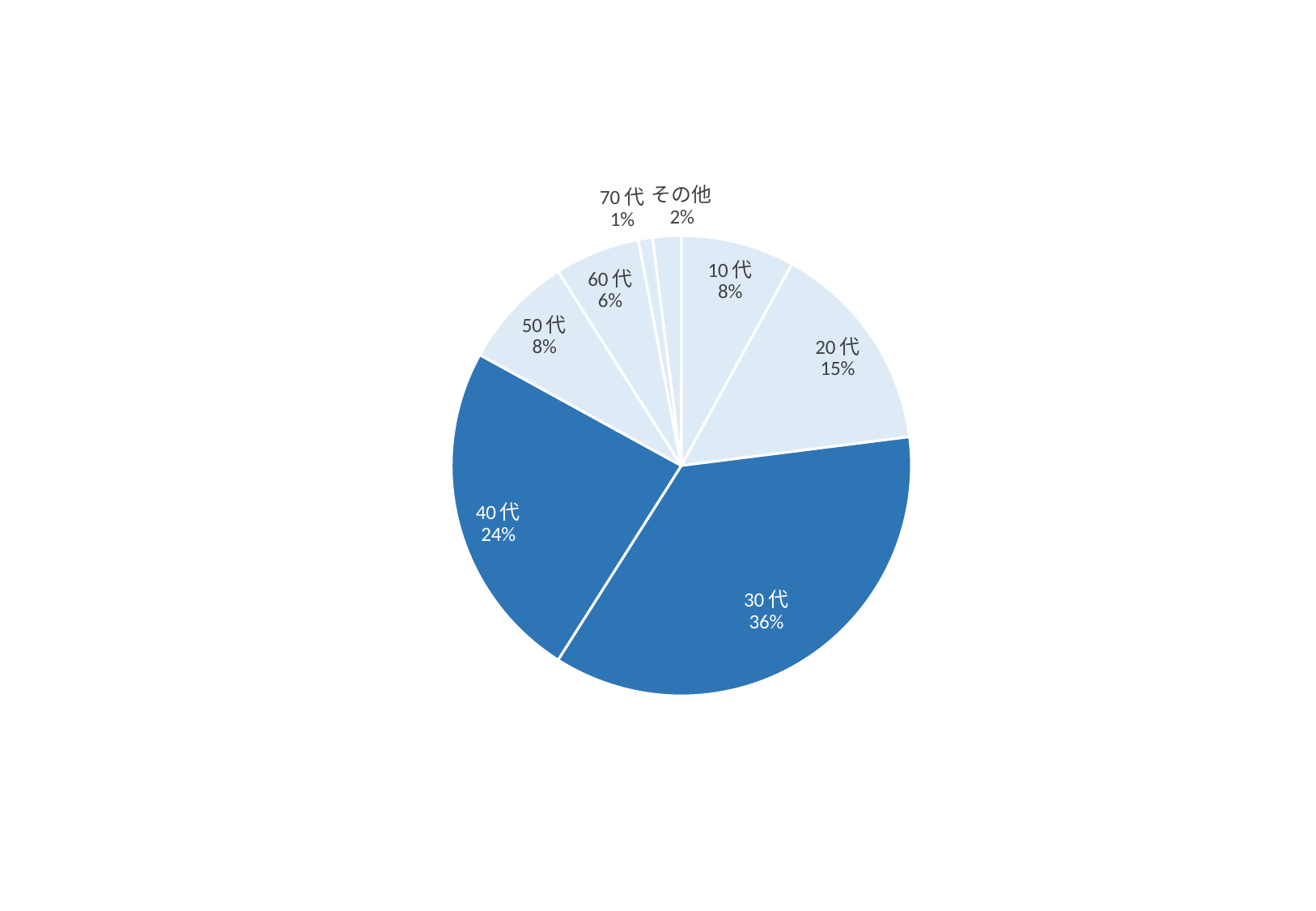

### Chart

| Category | 年齢別会員の割合 |
|---|---|
| 10代 | 8.0 |
| 20代 | 15.0 |
| 30代 | 36.0 |
| 40代 | 24.0 |
| 50代 | 8.0 |
| 60代 | 6.0 |
| 70代 | 1.0 |
| その他 | 2.0 |